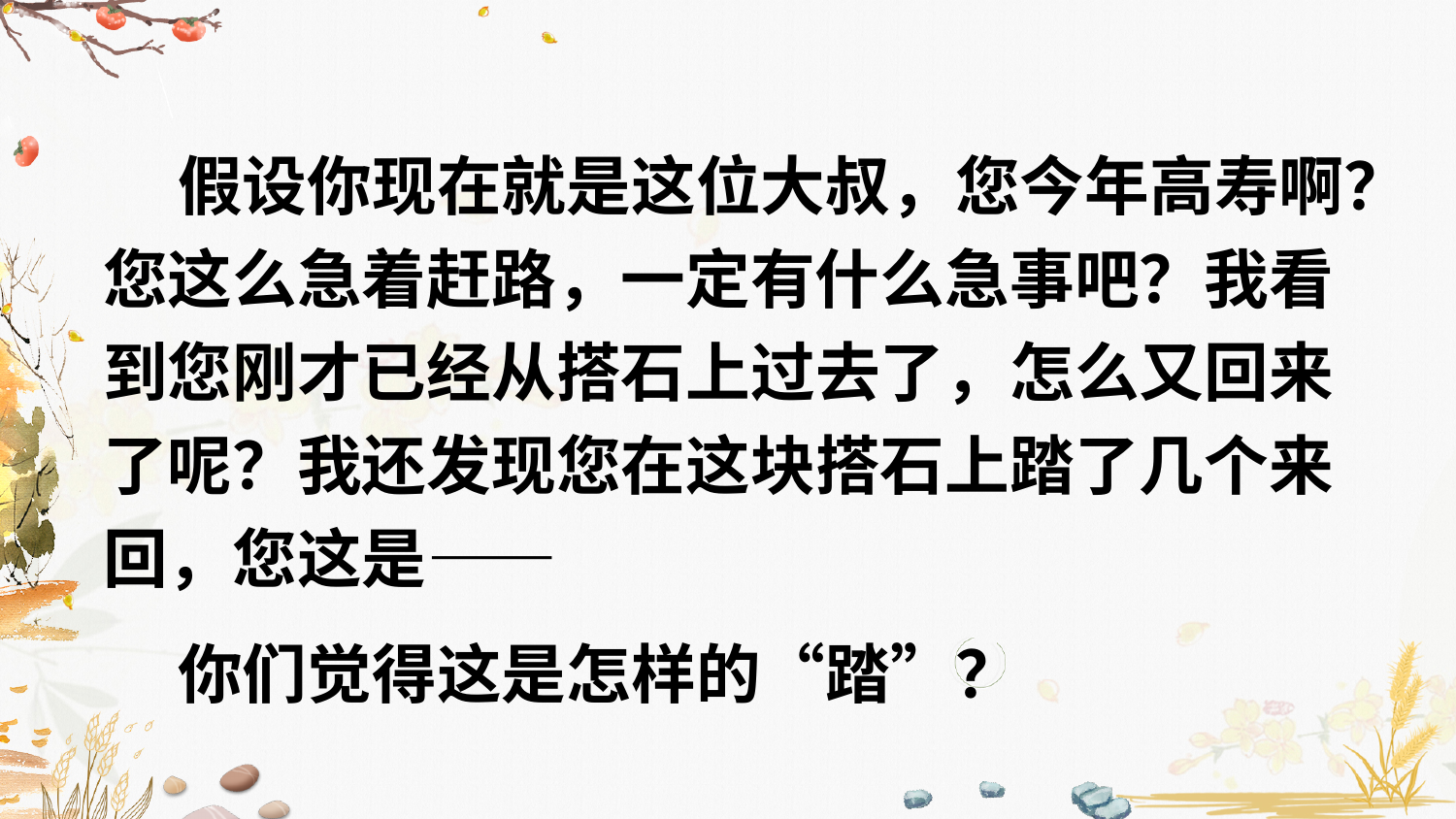

假设你现在就是这位大叔，您今年高寿啊？您这么急着赶路，一定有什么急事吧？我看到您刚才已经从搭石上过去了，怎么又回来了呢？我还发现您在这块搭石上踏了几个来回，您这是——
    你们觉得这是怎样的“踏”？